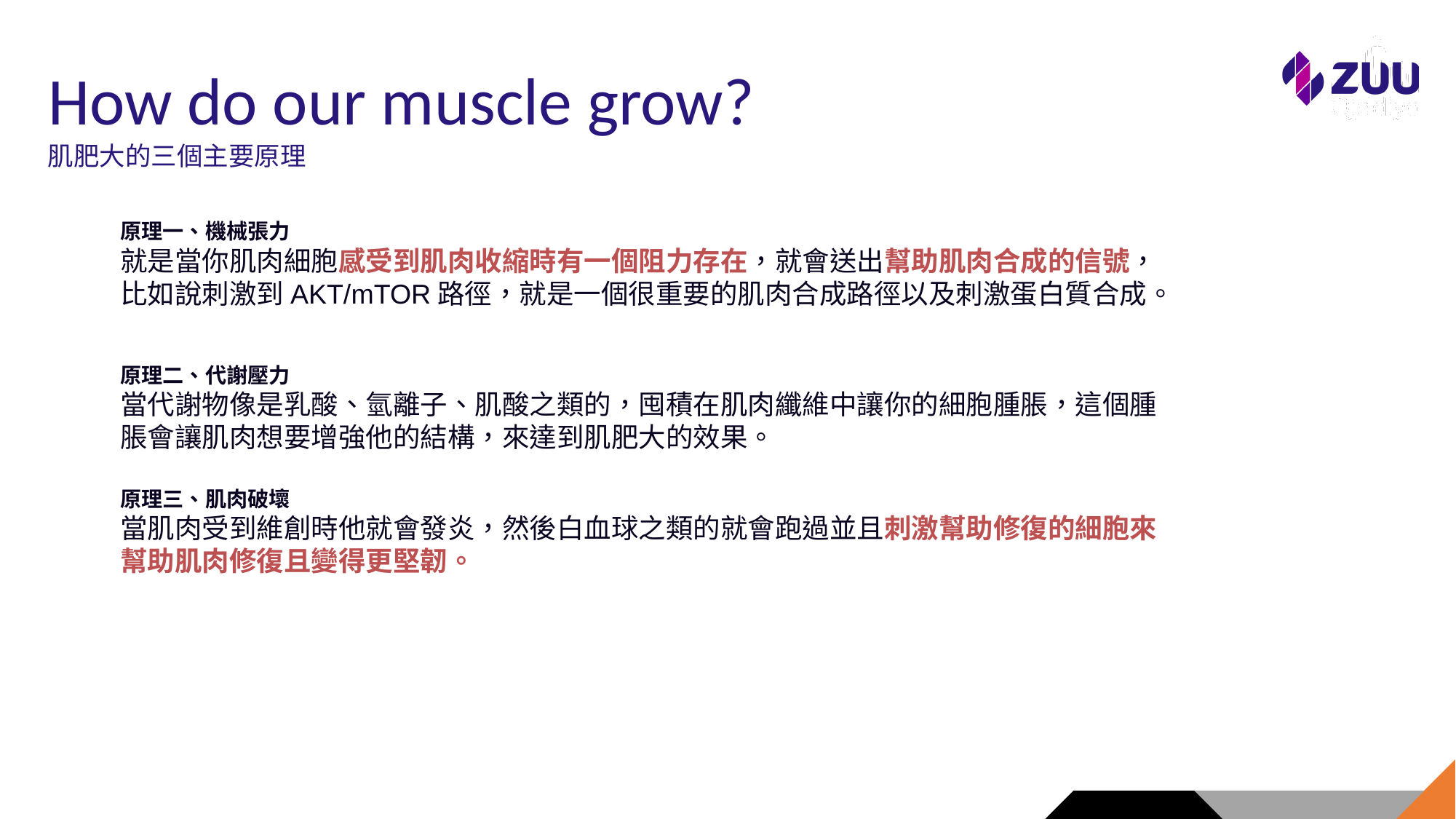

# How do our muscle grow?
肌肥大的三個主要原理
原理一、機械張力
就是當你肌肉細胞感受到肌肉收縮時有一個阻力存在，就會送出幫助肌肉合成的信號，比如說刺激到AKT/mTOR路徑，就是一個很重要的肌肉合成路徑以及刺激蛋白質合成。
原理二、代謝壓力
當代謝物像是乳酸、氫離子、肌酸之類的，囤積在肌肉纖維中讓你的細胞腫脹，這個腫脹會讓肌肉想要增強他的結構，來達到肌肥大的效果。

原理三、肌肉破壞
當肌肉受到維創時他就會發炎，然後白血球之類的就會跑過並且刺激幫助修復的細胞來幫助肌肉修復且變得更堅韌。
6